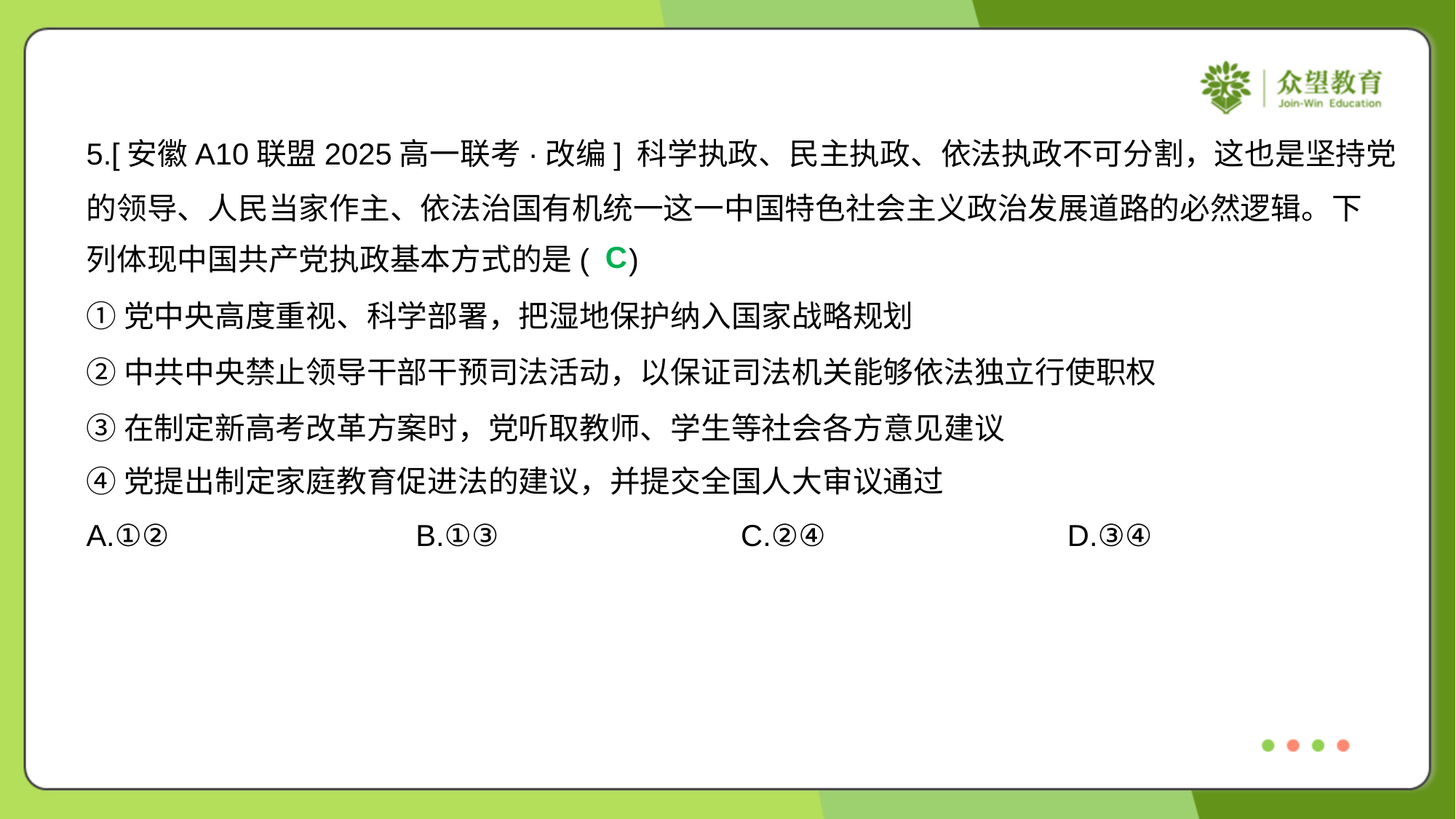

5.[安徽A10联盟2025高一联考·改编] 科学执政、民主执政、依法执政不可分割，这也是坚持党
的领导、人民当家作主、依法治国有机统一这一中国特色社会主义政治发展道路的必然逻辑。下
列体现中国共产党执政基本方式的是(     )
C
①党中央高度重视、科学部署，把湿地保护纳入国家战略规划
②中共中央禁止领导干部干预司法活动，以保证司法机关能够依法独立行使职权
③在制定新高考改革方案时，党听取教师、学生等社会各方意见建议
④党提出制定家庭教育促进法的建议，并提交全国人大审议通过
A.①②	B.①③	C.②④	D.③④